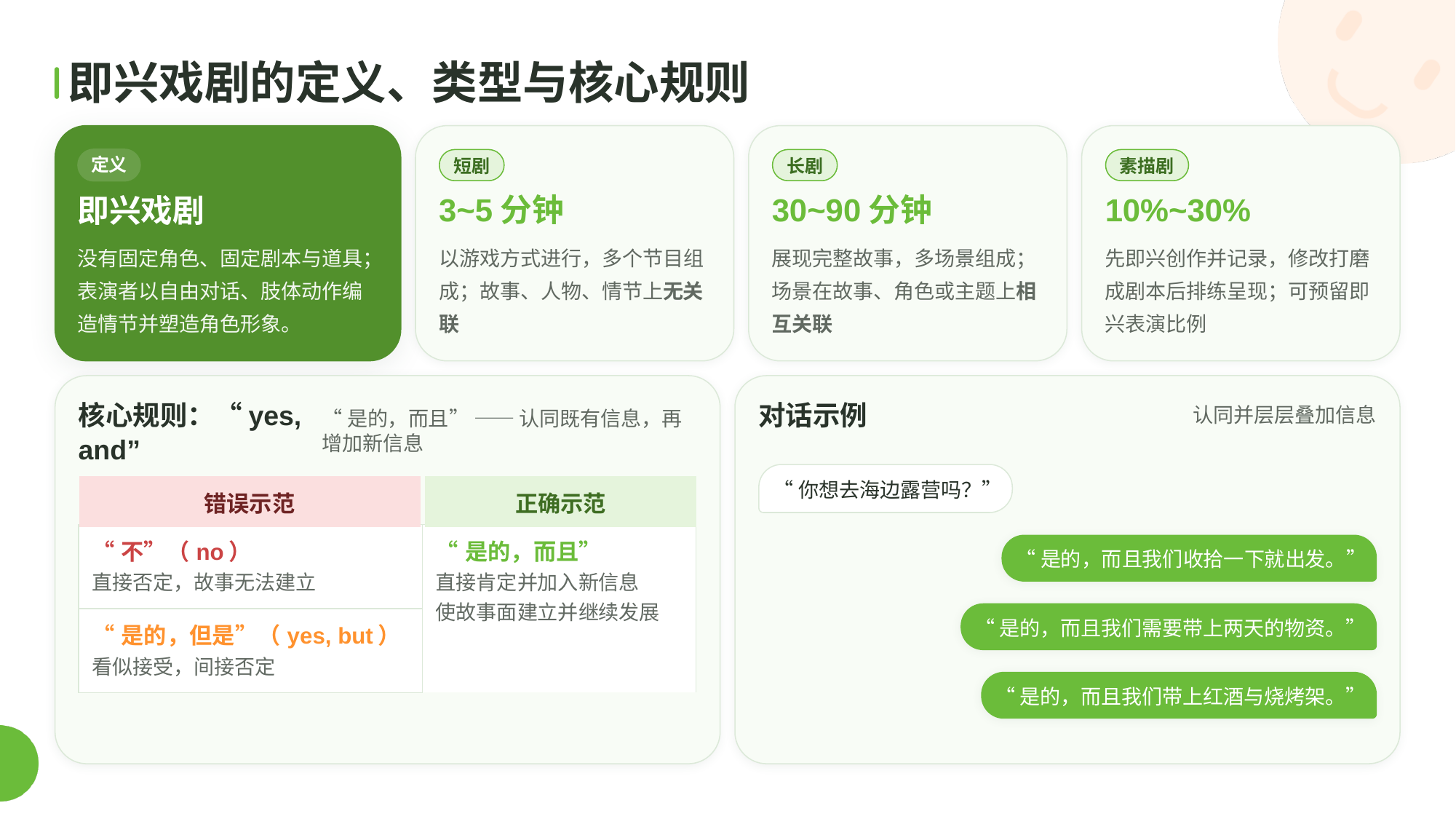

即兴戏剧的定义、类型与核心规则

短剧
长剧
素描剧
定义
3~5分钟
30~90分钟
10%~30%
即兴戏剧
以游戏方式进行，多个节目组成；故事、人物、情节上无关联
展现完整故事，多场景组成；场景在故事、角色或主题上相互关联
先即兴创作并记录，修改打磨成剧本后排练呈现；可预留即兴表演比例
没有固定角色、固定剧本与道具；表演者以自由对话、肢体动作编造情节并塑造角色形象。

核心规则：“yes, and”
对话示例
认同并层层叠加信息
“是的，而且” —— 认同既有信息，再增加新信息

“你想去海边露营吗？”
|  |  |
| --- | --- |
| “不”（no） 直接否定，故事无法建立 | “是的，而且” 直接肯定并加入新信息 使故事面建立并继续发展 |
| “是的，但是”（yes, but） 看似接受，间接否定 |  |
| 错误示范 |
| --- |
| 正确示范 |
| --- |

“是的，而且我们收拾一下就出发。”

“是的，而且我们需要带上两天的物资。”

“是的，而且我们带上红酒与烧烤架。”